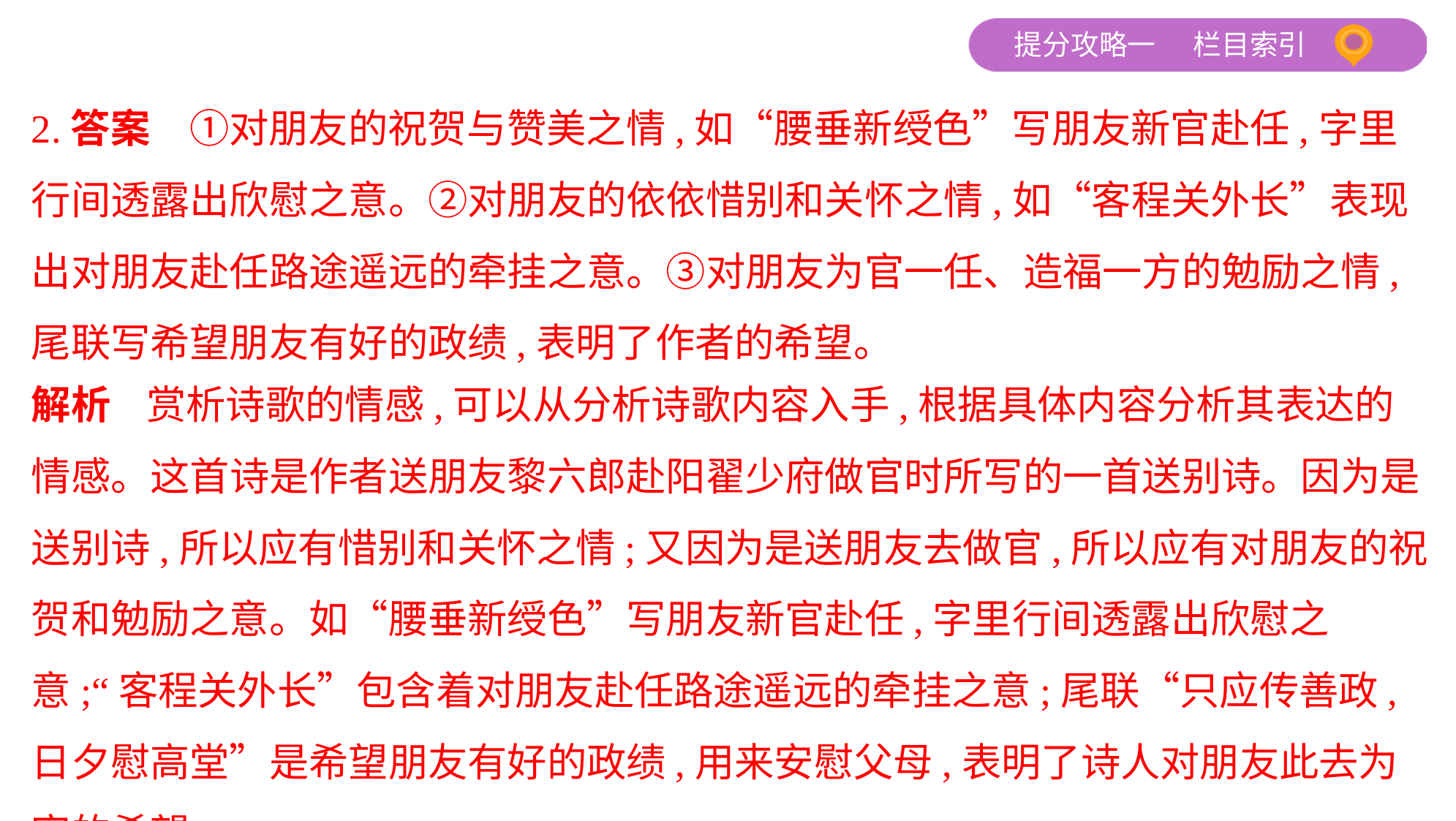

2.答案　①对朋友的祝贺与赞美之情,如“腰垂新绶色”写朋友新官赴任,字里行间透露出欣慰之意。②对朋友的依依惜别和关怀之情,如“客程关外长”表现出对朋友赴任路途遥远的牵挂之意。③对朋友为官一任、造福一方的勉励之情,尾联写希望朋友有好的政绩,表明了作者的希望。
解析    赏析诗歌的情感,可以从分析诗歌内容入手,根据具体内容分析其表达的情感。这首诗是作者送朋友黎六郎赴阳翟少府做官时所写的一首送别诗。因为是送别诗,所以应有惜别和关怀之情;又因为是送朋友去做官,所以应有对朋友的祝贺和勉励之意。如“腰垂新绶色”写朋友新官赴任,字里行间透露出欣慰之意;“客程关外长”包含着对朋友赴任路途遥远的牵挂之意;尾联“只应传善政,日夕慰高堂”是希望朋友有好的政绩,用来安慰父母,表明了诗人对朋友此去为官的希望。